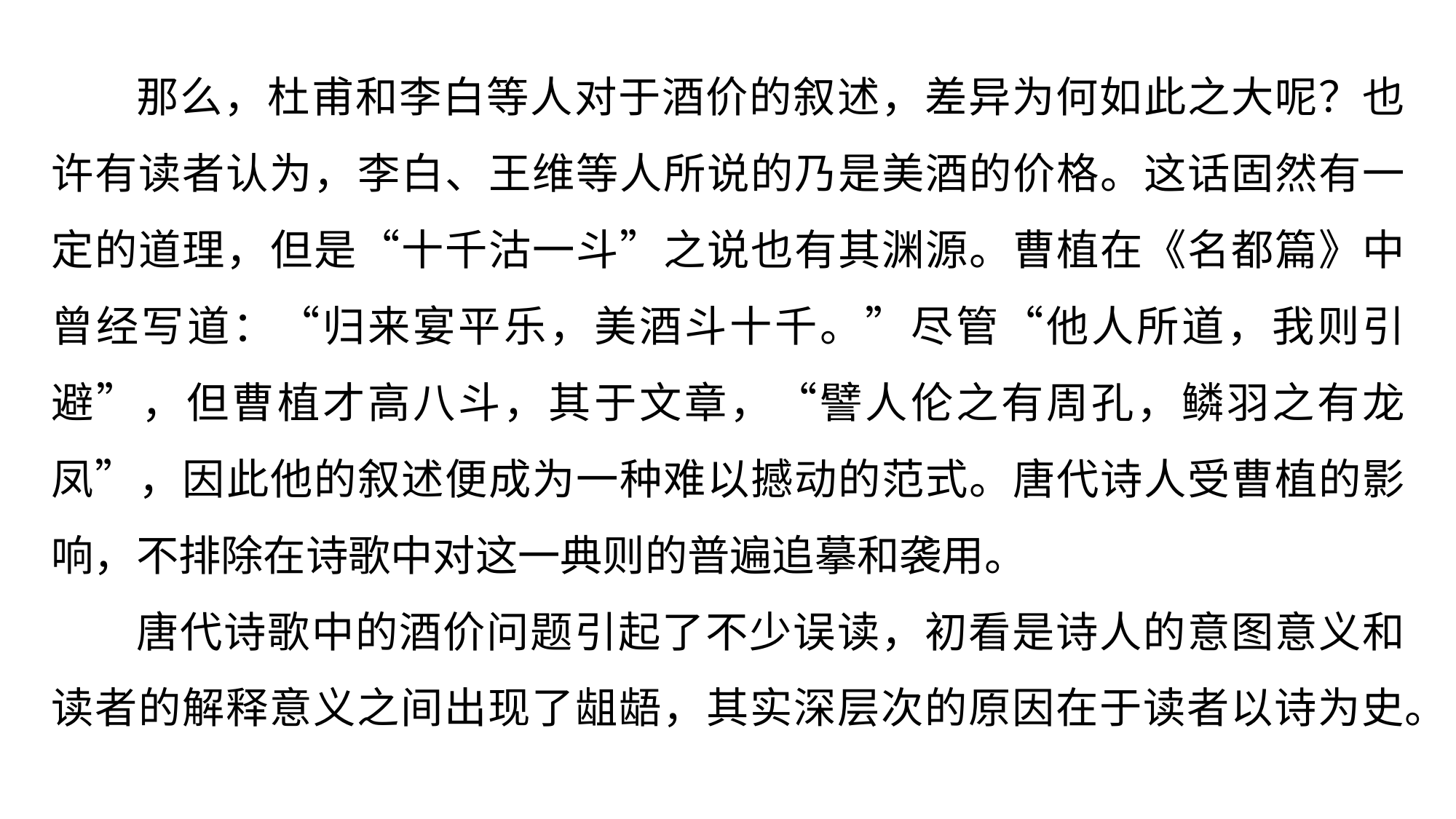

那么，杜甫和李白等人对于酒价的叙述，差异为何如此之大呢？也许有读者认为，李白、王维等人所说的乃是美酒的价格。这话固然有一定的道理，但是“十千沽一斗”之说也有其渊源。曹植在《名都篇》中曾经写道：“归来宴平乐，美酒斗十千。”尽管“他人所道，我则引避”，但曹植才高八斗，其于文章，“譬人伦之有周孔，鳞羽之有龙凤”，因此他的叙述便成为一种难以撼动的范式。唐代诗人受曹植的影响，不排除在诗歌中对这一典则的普遍追摹和袭用。
唐代诗歌中的酒价问题引起了不少误读，初看是诗人的意图意义和读者的解释意义之间出现了龃龉，其实深层次的原因在于读者以诗为史。